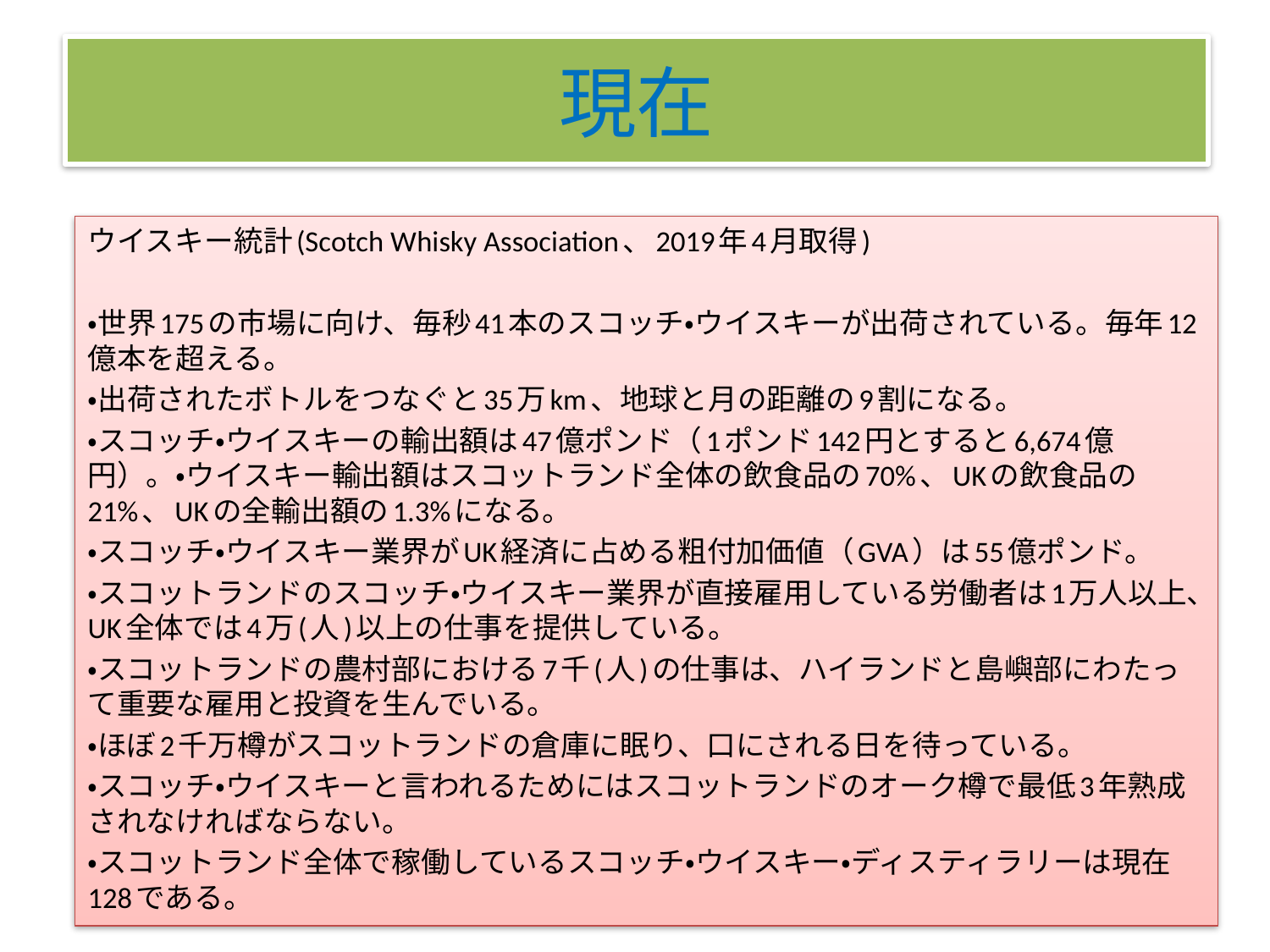

# 現在
ウイスキー統計(Scotch Whisky Association、2019年4月取得)

・世界175の市場に向け、毎秒41本のスコッチ・ウイスキーが出荷されている。毎年12億本を超える。
・出荷されたボトルをつなぐと35万km、地球と月の距離の9割になる。
・スコッチ・ウイスキーの輸出額は47億ポンド（1ポンド142円とすると6,674億円）。・ウイスキー輸出額はスコットランド全体の飲食品の70%、UKの飲食品の21%、UKの全輸出額の1.3%になる。
・スコッチ・ウイスキー業界がUK経済に占める粗付加価値（GVA）は55億ポンド。
・スコットランドのスコッチ・ウイスキー業界が直接雇用している労働者は1万人以上、UK全体では4万(人)以上の仕事を提供している。
・スコットランドの農村部における7千(人)の仕事は、ハイランドと島嶼部にわたって重要な雇用と投資を生んでいる。
・ほぼ2千万樽がスコットランドの倉庫に眠り、口にされる日を待っている。
・スコッチ・ウイスキーと言われるためにはスコットランドのオーク樽で最低3年熟成されなければならない。
・スコットランド全体で稼働しているスコッチ・ウイスキー・ディスティラリーは現在128である。